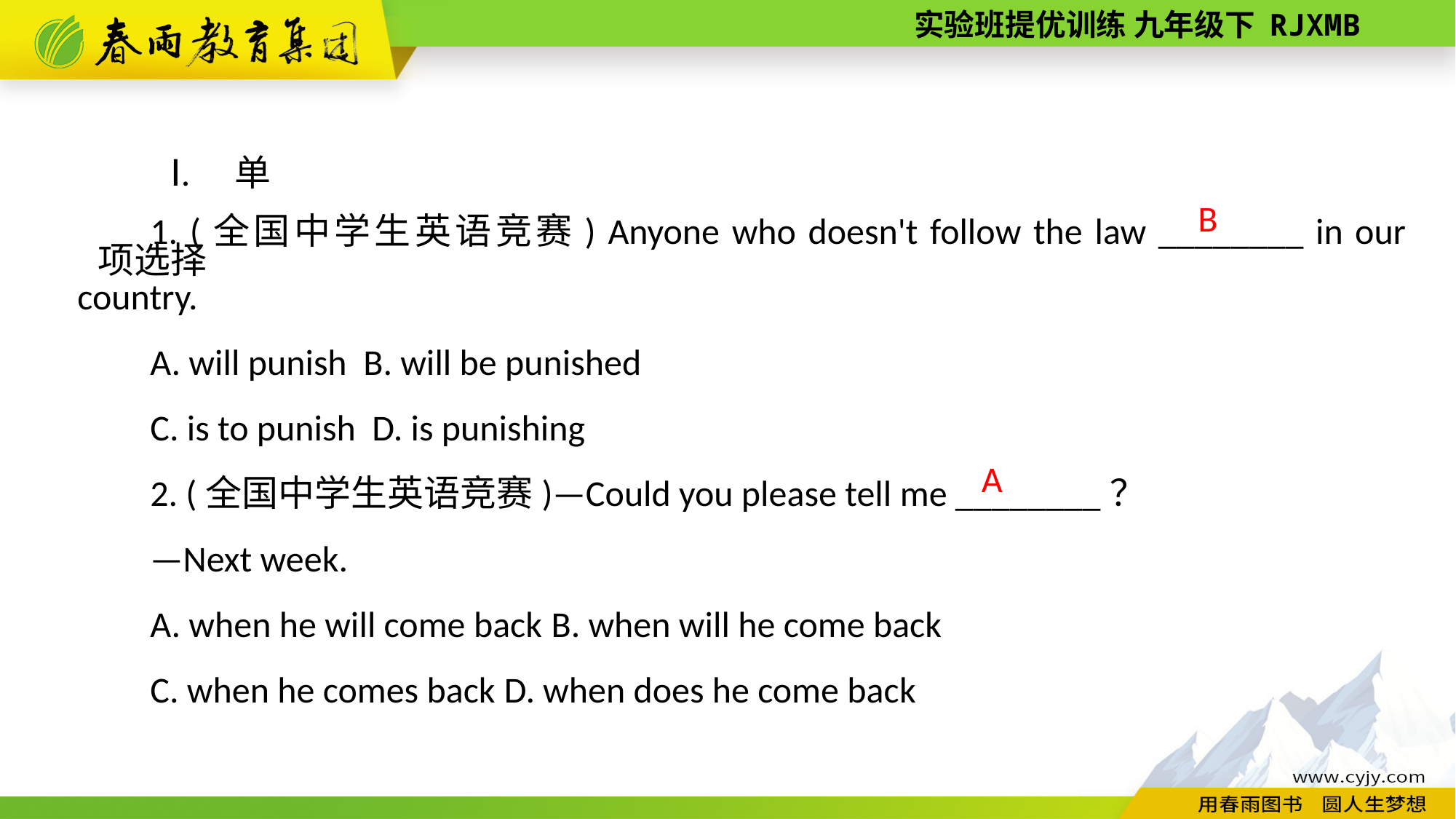

Ⅰ. 单项选择
1. (全国中学生英语竞赛) Anyone who doesn't follow the law ________ in our country.
A. will punish  B. will be punished
C. is to punish  D. is punishing
2. (全国中学生英语竞赛)—Could you please tell me ________？
—Next week.
A. when he will come back  B. when will he come back
C. when he comes back  D. when does he come back
B
A